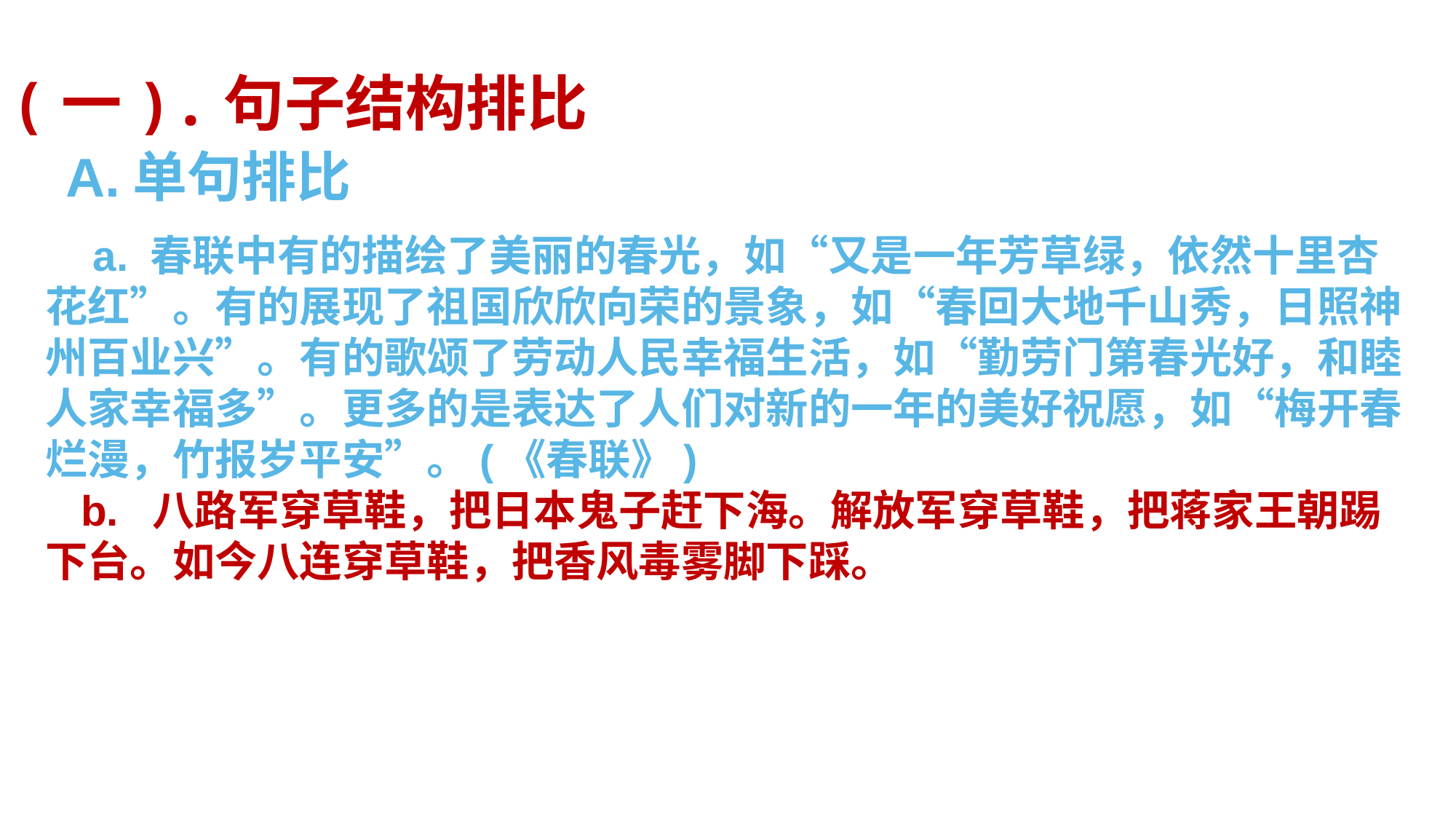

(一).句子结构排比
A.单句排比
    a. 春联中有的描绘了美丽的春光，如“又是一年芳草绿，依然十里杏花红”。有的展现了祖国欣欣向荣的景象，如“春回大地千山秀，日照神州百业兴”。有的歌颂了劳动人民幸福生活，如“勤劳门第春光好，和睦人家幸福多”。更多的是表达了人们对新的一年的美好祝愿，如“梅开春烂漫，竹报岁平安”。(《春联》)
   b.  八路军穿草鞋，把日本鬼子赶下海。解放军穿草鞋，把蒋家王朝踢下台。如今八连穿草鞋，把香风毒雾脚下踩。